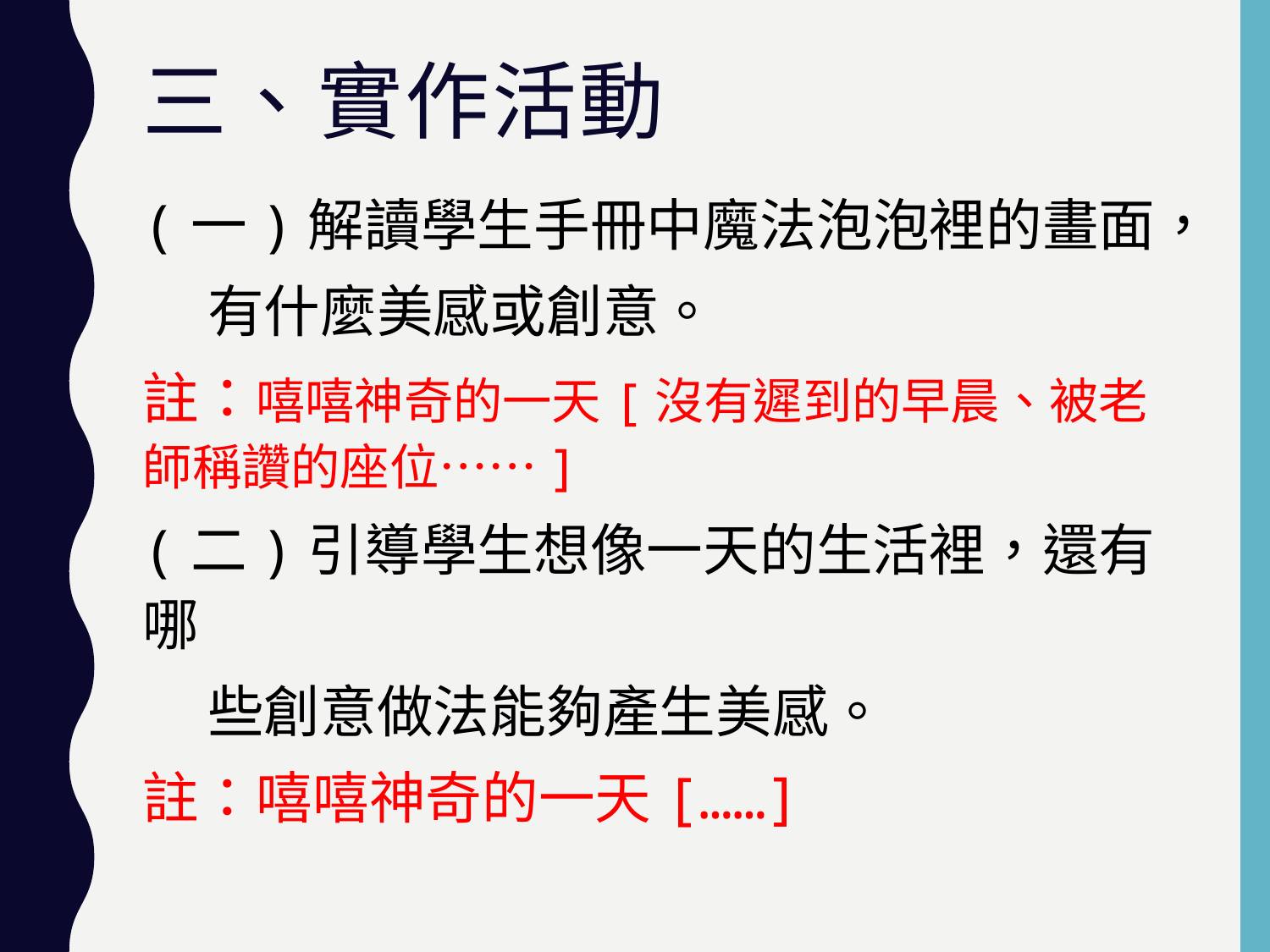

# 三、實作活動
(一)解讀學生手冊中魔法泡泡裡的畫面，
    有什麼美感或創意。
註：嘻嘻神奇的一天[沒有遲到的早晨、被老師稱讚的座位……]
(二)引導學生想像一天的生活裡，還有哪
    些創意做法能夠產生美感。
註：嘻嘻神奇的一天[……]